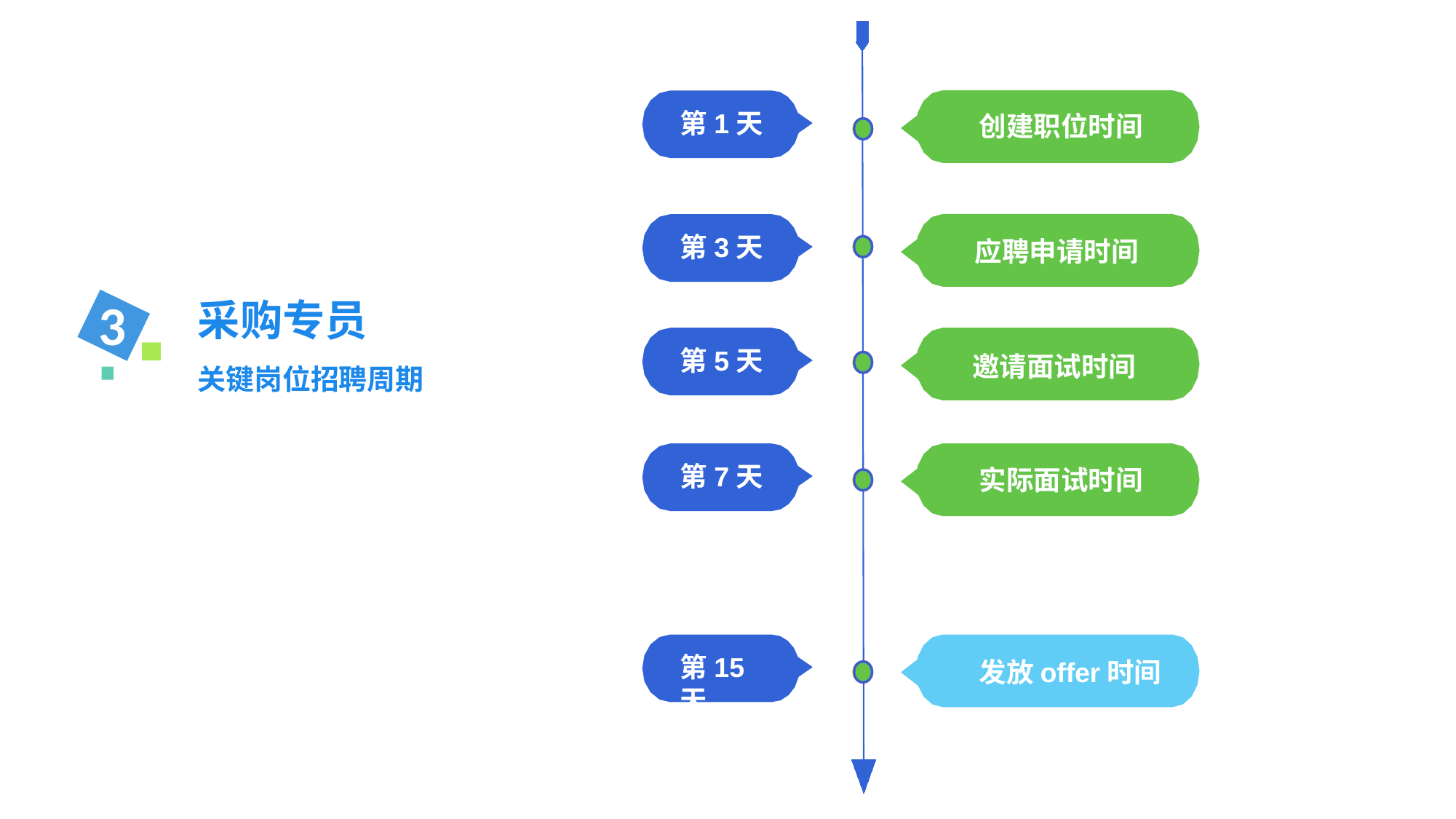

创建职位时间

第1天

应聘申请时间

第3天

采购专员
关键岗位招聘周期
3

第5天

邀请面试时间

第7天

实际面试时间

第15天

发放offer时间